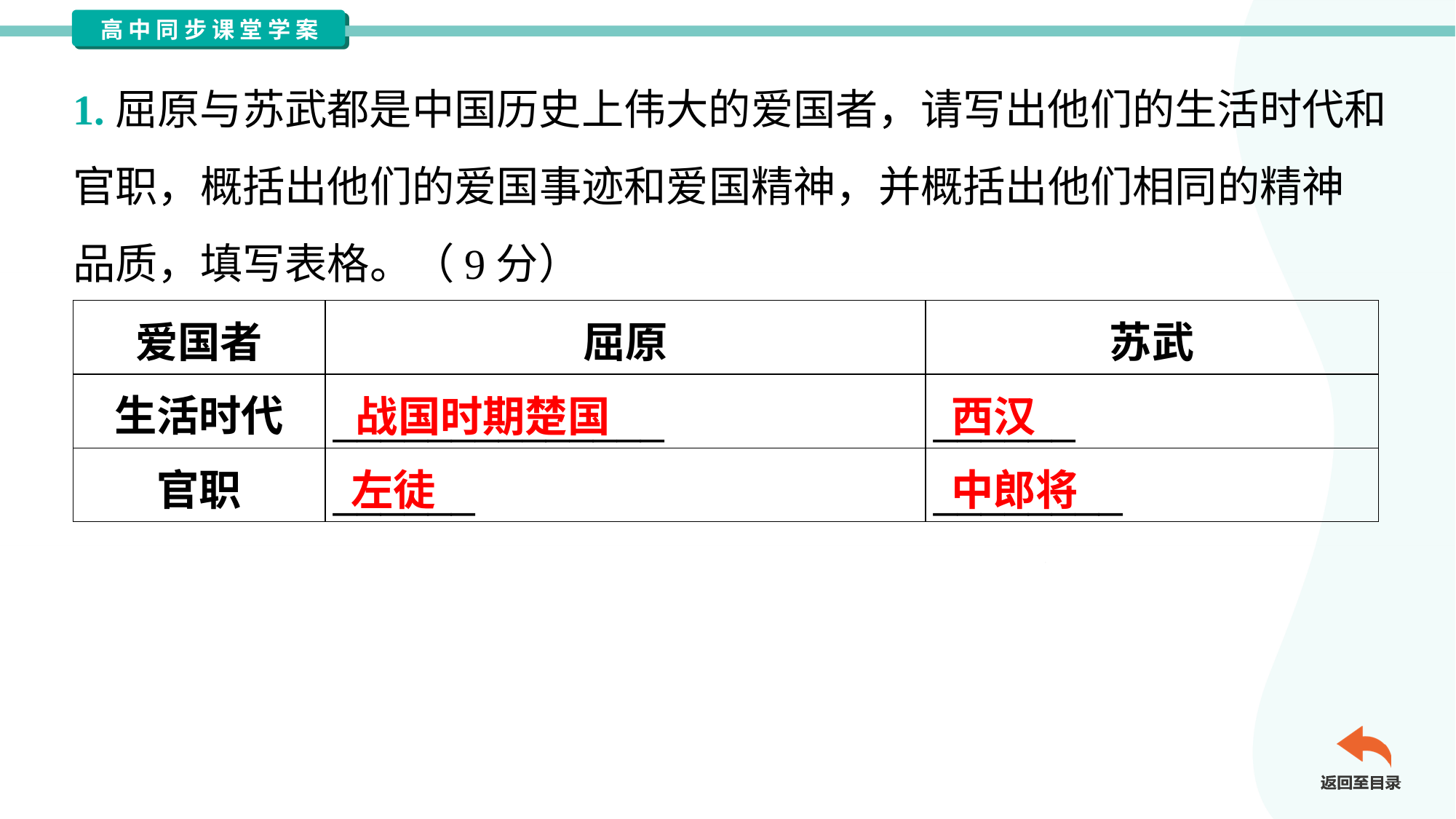

1.屈原与苏武都是中国历史上伟大的爱国者，请写出他们的生活时代和
官职，概括出他们的爱国事迹和爱国精神，并概括出他们相同的精神
品质，填写表格。（9分）
| 爱国者 | 屈原 | 苏武 |
| --- | --- | --- |
| 生活时代 | \_\_\_\_\_\_\_\_\_\_\_\_\_\_ | \_\_\_\_\_\_ |
| 官职 | \_\_\_\_\_\_ | \_\_\_\_\_\_\_\_ |
战国时期楚国
西汉
左徒
中郎将